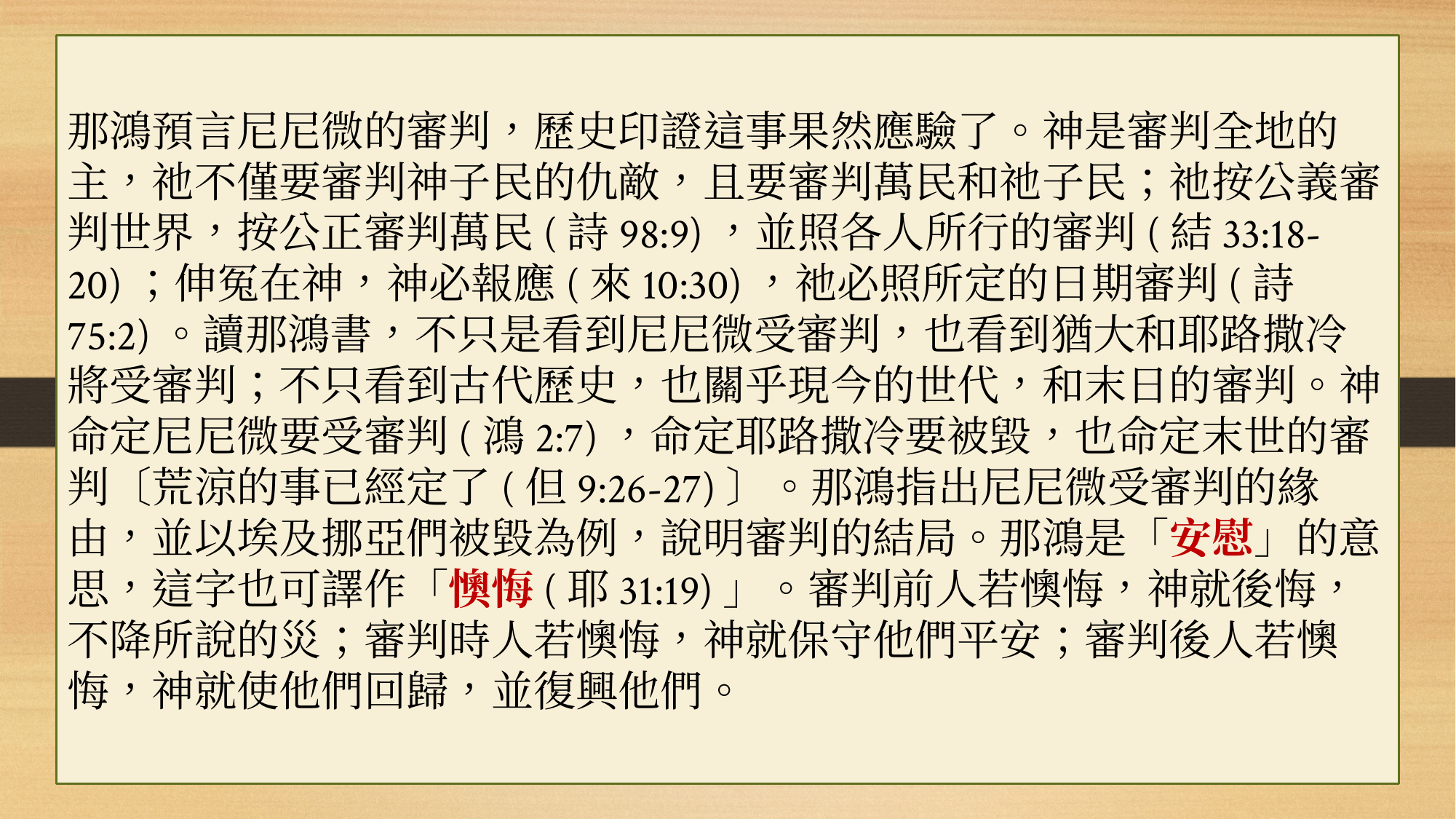

那鴻預言尼尼微的審判，歷史印證這事果然應驗了。神是審判全地的主，祂不僅要審判神子民的仇敵，且要審判萬民和祂子民；祂按公義審判世界，按公正審判萬民(詩98:9)，並照各人所行的審判(結33:18-20)；伸冤在神，神必報應(來10:30)，祂必照所定的日期審判(詩75:2)。讀那鴻書，不只是看到尼尼微受審判，也看到猶大和耶路撒冷將受審判；不只看到古代歷史，也關乎現今的世代，和末日的審判。神命定尼尼微要受審判(鴻2:7)，命定耶路撒冷要被毀，也命定末世的審判〔荒涼的事已經定了(但9:26-27)〕。那鴻指出尼尼微受審判的緣由，並以埃及挪亞們被毀為例，說明審判的結局。那鴻是「安慰」的意思，這字也可譯作「懊悔(耶31:19)」。審判前人若懊悔，神就後悔，不降所說的災；審判時人若懊悔，神就保守他們平安；審判後人若懊悔，神就使他們回歸，並復興他們。
#